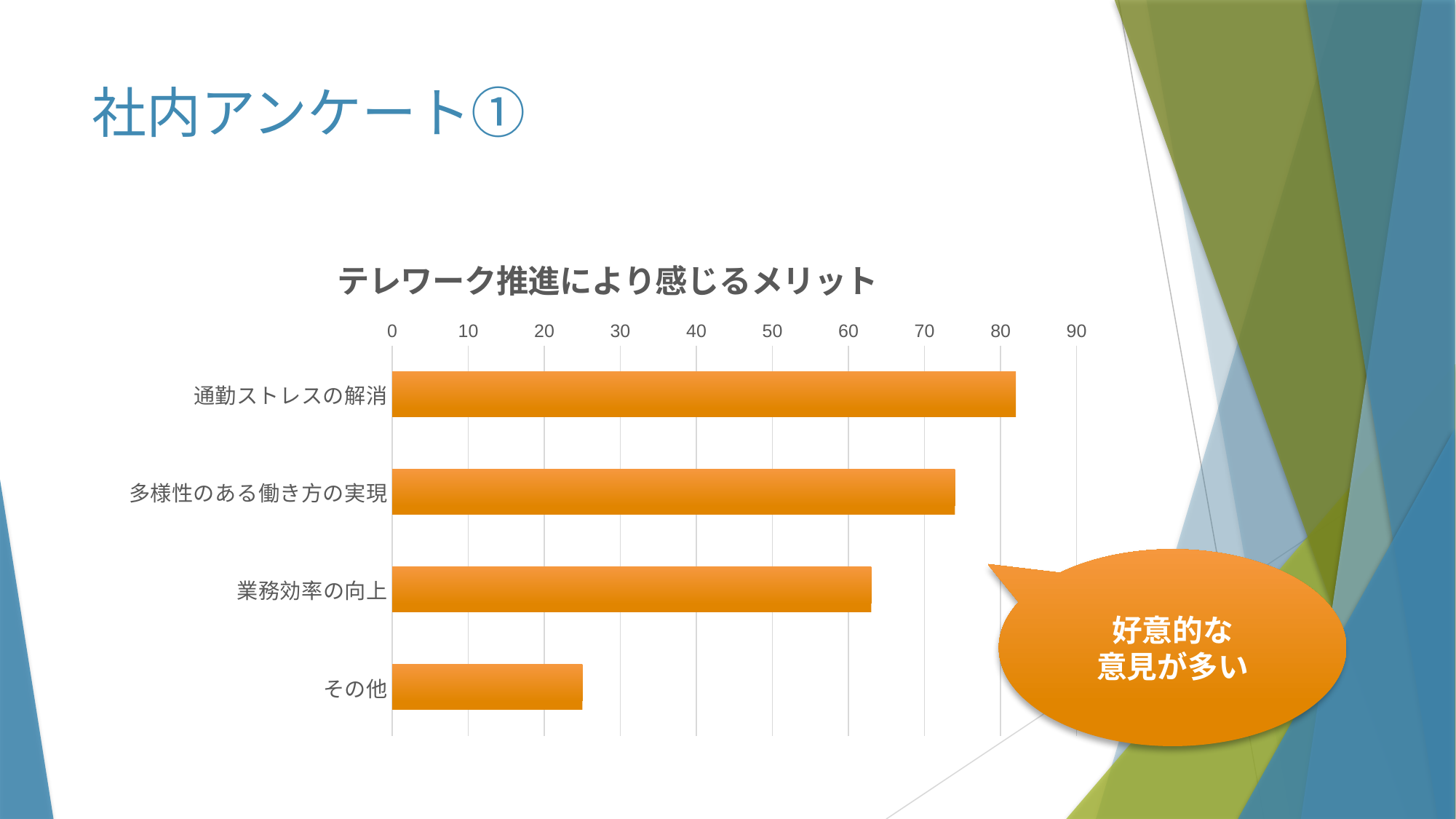

# 社内アンケート①

### Chart:

| Category | テレワーク推進により感じるメリット |
|---|---|
| 通勤ストレスの解消 | 82.0 |
| 多様性のある働き方の実現 | 74.0 |
| 業務効率の向上 | 63.0 |
| その他 | 25.0 |
好意的な
意見が多い